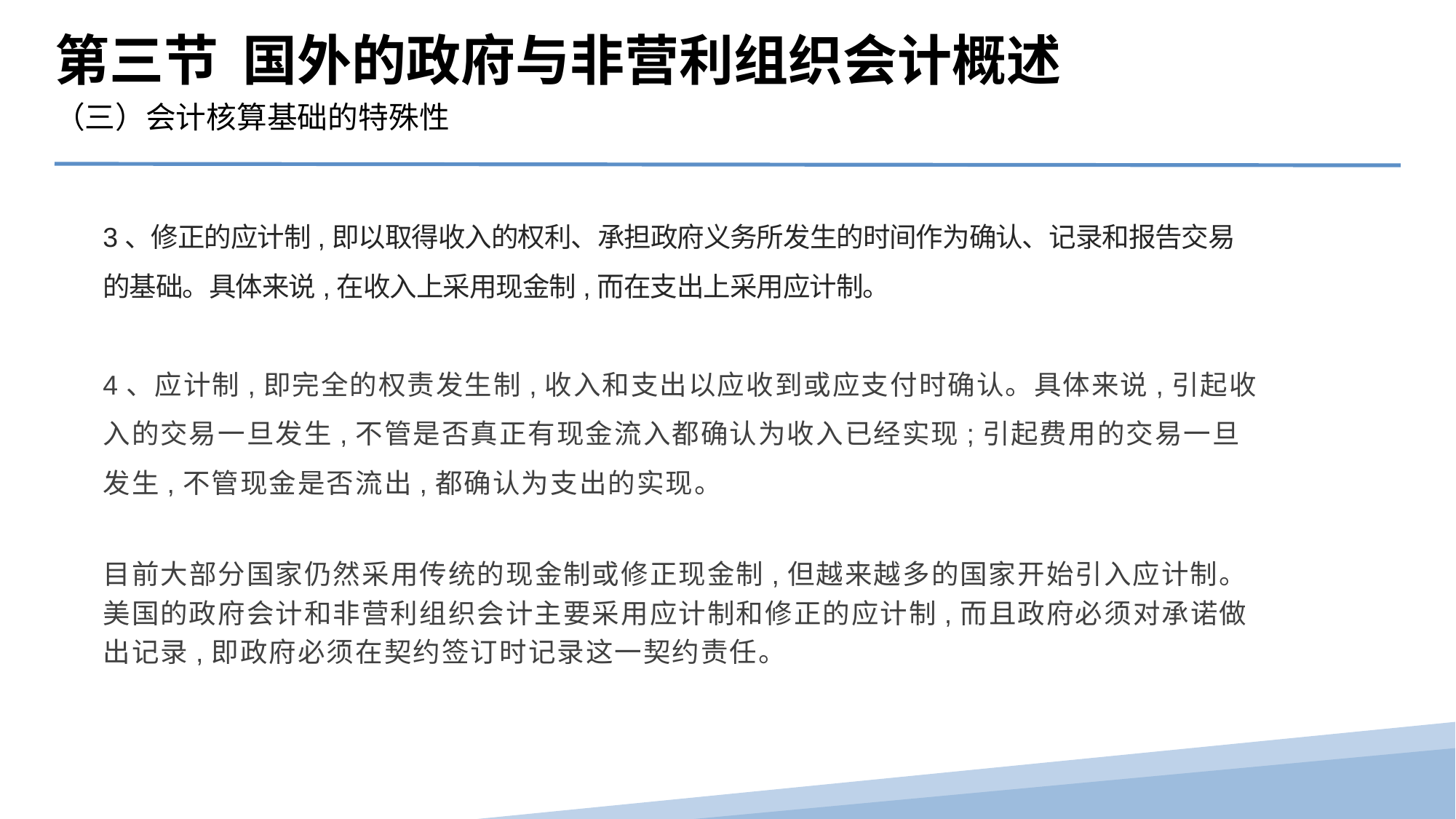

第三节  国外的政府与非营利组织会计概述
（三）会计核算基础的特殊性
3、修正的应计制,即以取得收入的权利、承担政府义务所发生的时间作为确认、记录和报告交易的基础。具体来说,在收入上采用现金制,而在支出上采用应计制。

4、应计制,即完全的权责发生制,收入和支出以应收到或应支付时确认。具体来说,引起收入的交易一旦发生,不管是否真正有现金流入都确认为收入已经实现;引起费用的交易一旦发生,不管现金是否流出,都确认为支出的实现。

目前大部分国家仍然采用传统的现金制或修正现金制,但越来越多的国家开始引入应计制。美国的政府会计和非营利组织会计主要采用应计制和修正的应计制,而且政府必须对承诺做出记录,即政府必须在契约签订时记录这一契约责任。